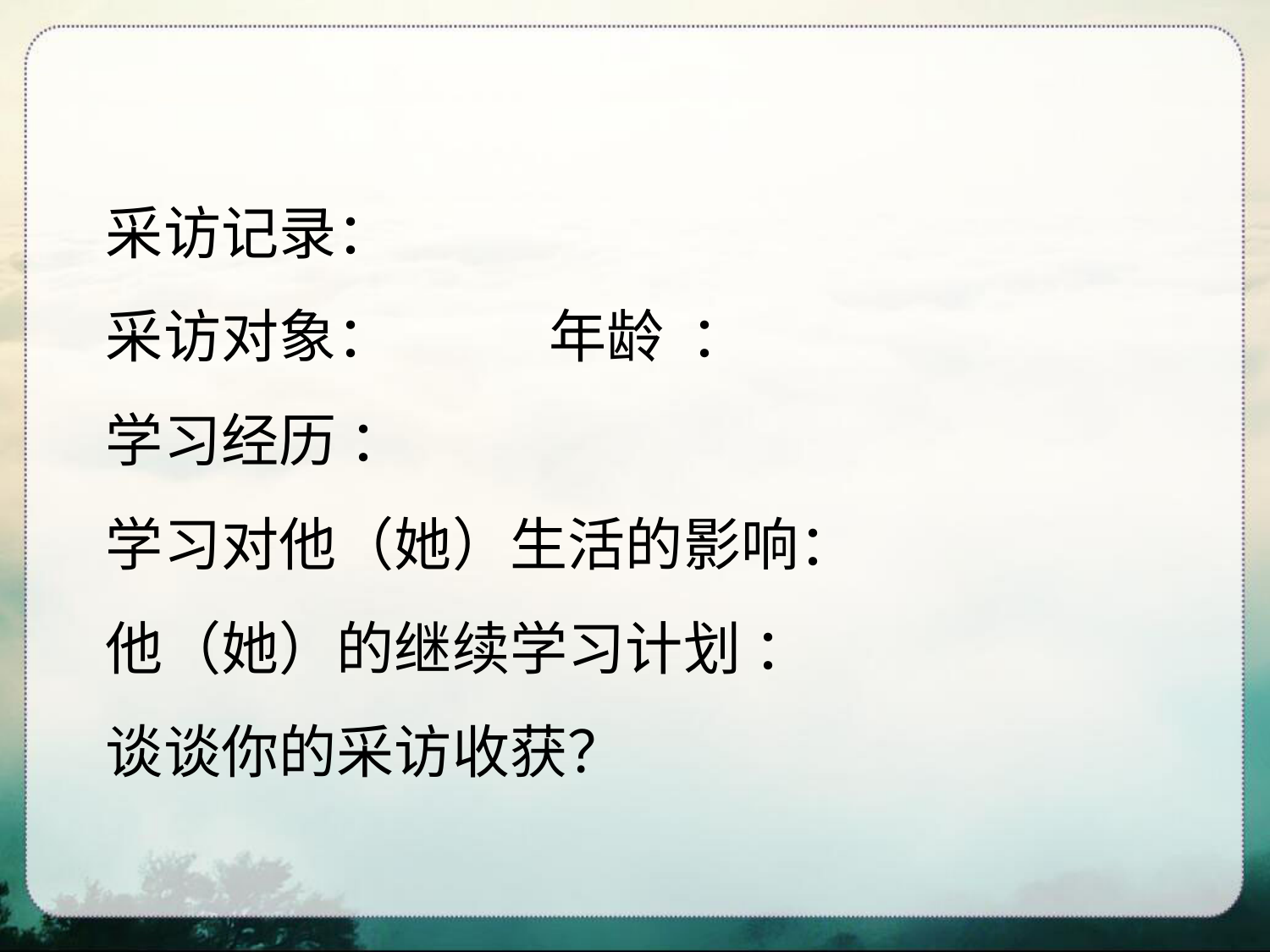

# 采访记录： 采访对象：            年龄  ： 学习经历 ： 学习对他（她）生活的影响： 他（她）的继续学习计划 ： 谈谈你的采访收获？